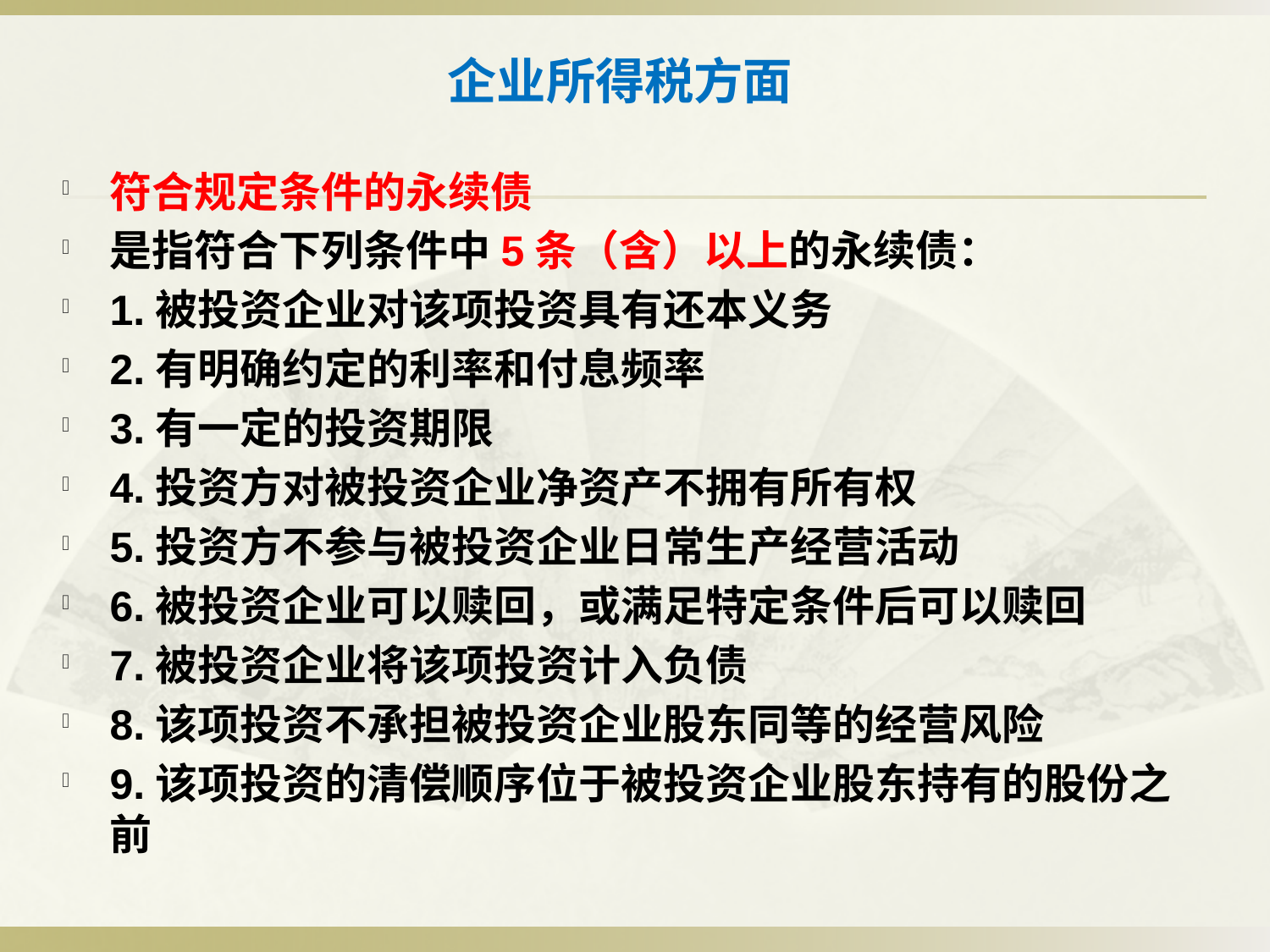

# 企业所得税方面
符合规定条件的永续债
是指符合下列条件中5条（含）以上的永续债：
1.被投资企业对该项投资具有还本义务
2.有明确约定的利率和付息频率
3.有一定的投资期限
4.投资方对被投资企业净资产不拥有所有权
5.投资方不参与被投资企业日常生产经营活动
6.被投资企业可以赎回，或满足特定条件后可以赎回
7.被投资企业将该项投资计入负债
8.该项投资不承担被投资企业股东同等的经营风险
9.该项投资的清偿顺序位于被投资企业股东持有的股份之前